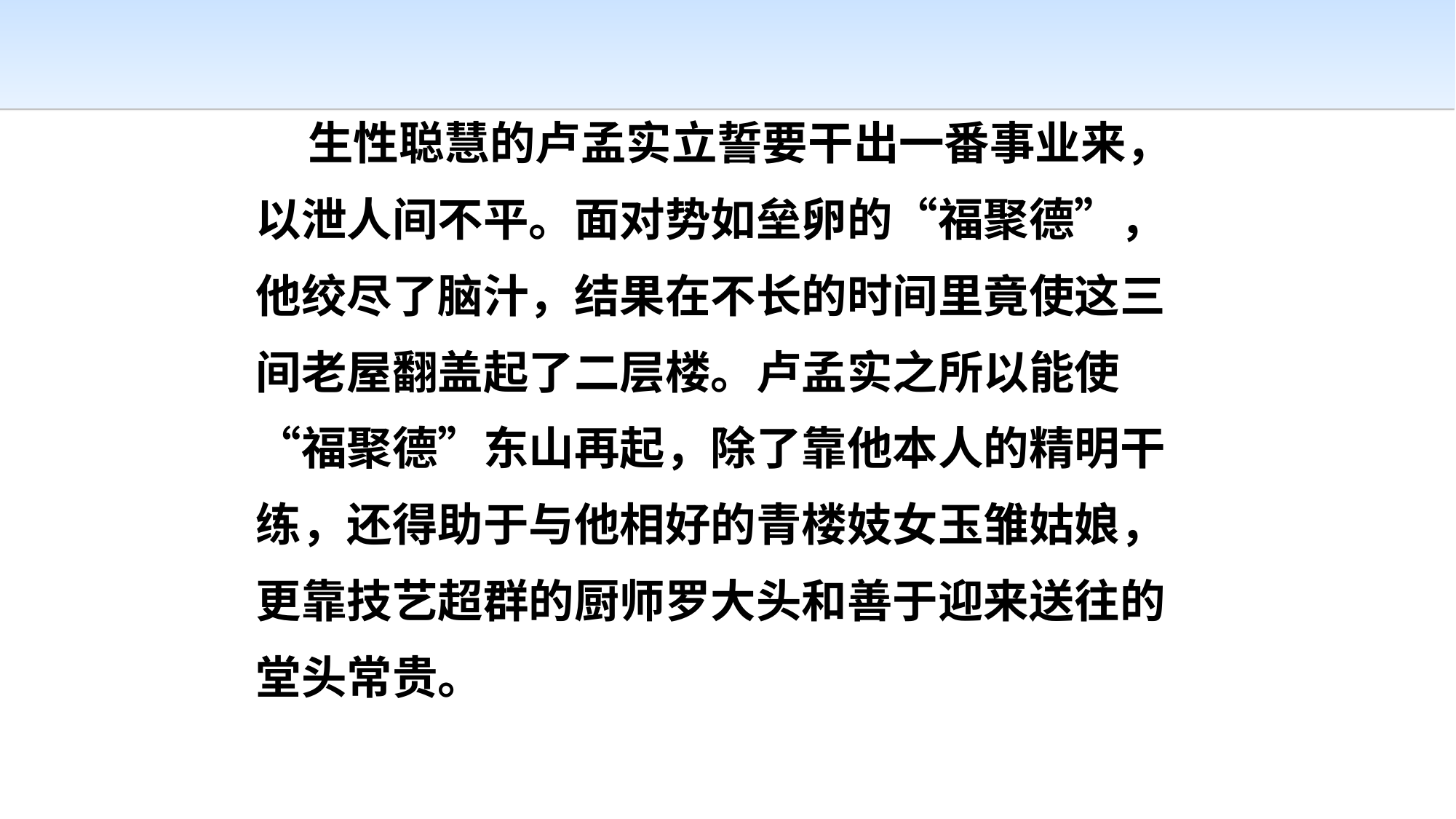

生性聪慧的卢孟实立誓要干出一番事业来，以泄人间不平。面对势如垒卵的“福聚德”，他绞尽了脑汁，结果在不长的时间里竟使这三间老屋翻盖起了二层楼。卢孟实之所以能使“福聚德”东山再起，除了靠他本人的精明干练，还得助于与他相好的青楼妓女玉雏姑娘，更靠技艺超群的厨师罗大头和善于迎来送往的堂头常贵。